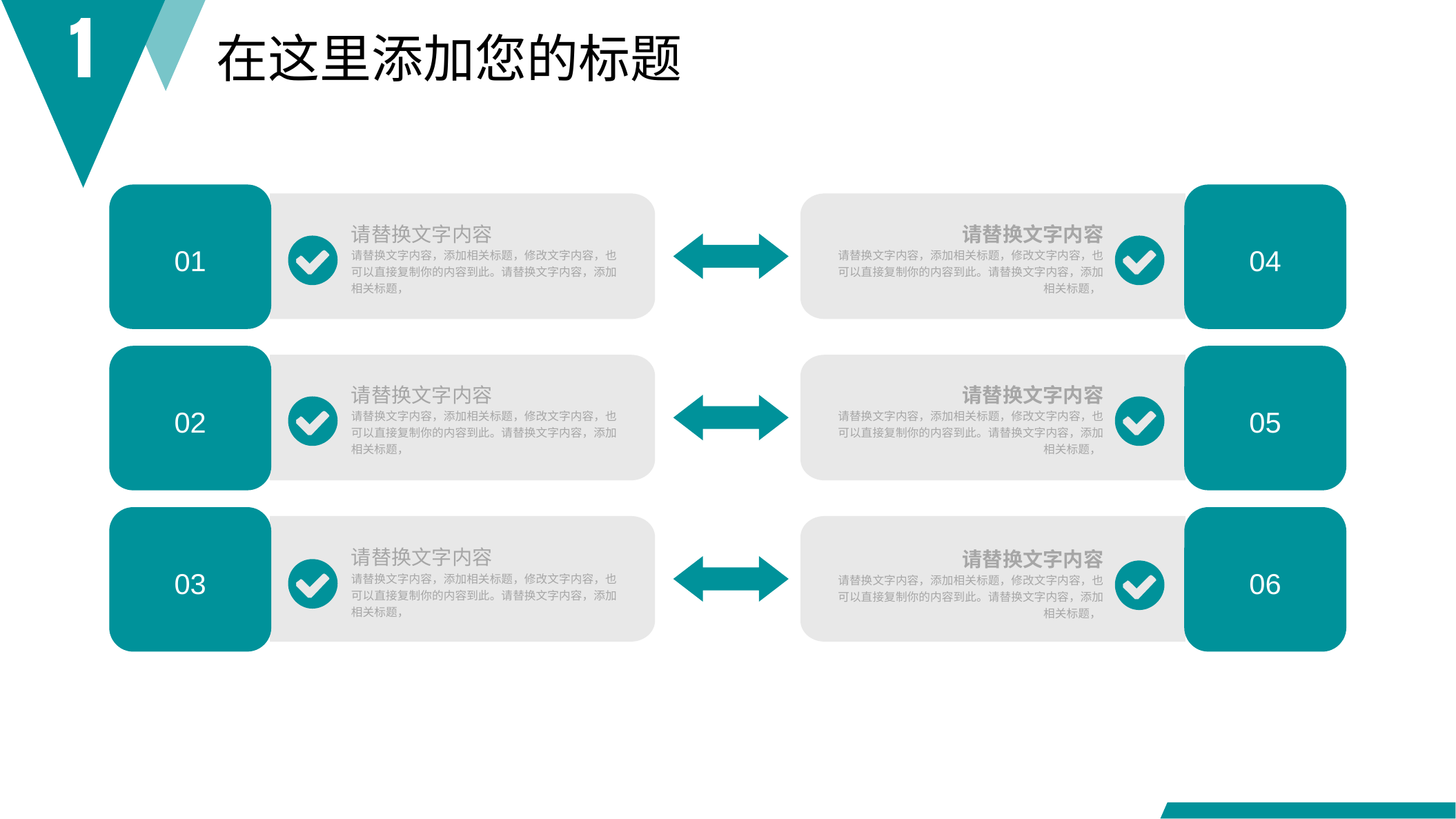

1
在这里添加您的标题
01
04

请替换文字内容
请替换文字内容，添加相关标题，修改文字内容，也可以直接复制你的内容到此。请替换文字内容，添加相关标题，
请替换文字内容
请替换文字内容，添加相关标题，修改文字内容，也可以直接复制你的内容到此。请替换文字内容，添加相关标题，

02
05

请替换文字内容
请替换文字内容，添加相关标题，修改文字内容，也可以直接复制你的内容到此。请替换文字内容，添加相关标题，
请替换文字内容
请替换文字内容，添加相关标题，修改文字内容，也可以直接复制你的内容到此。请替换文字内容，添加相关标题，

03
06

请替换文字内容
请替换文字内容，添加相关标题，修改文字内容，也可以直接复制你的内容到此。请替换文字内容，添加相关标题，
请替换文字内容
请替换文字内容，添加相关标题，修改文字内容，也可以直接复制你的内容到此。请替换文字内容，添加相关标题，